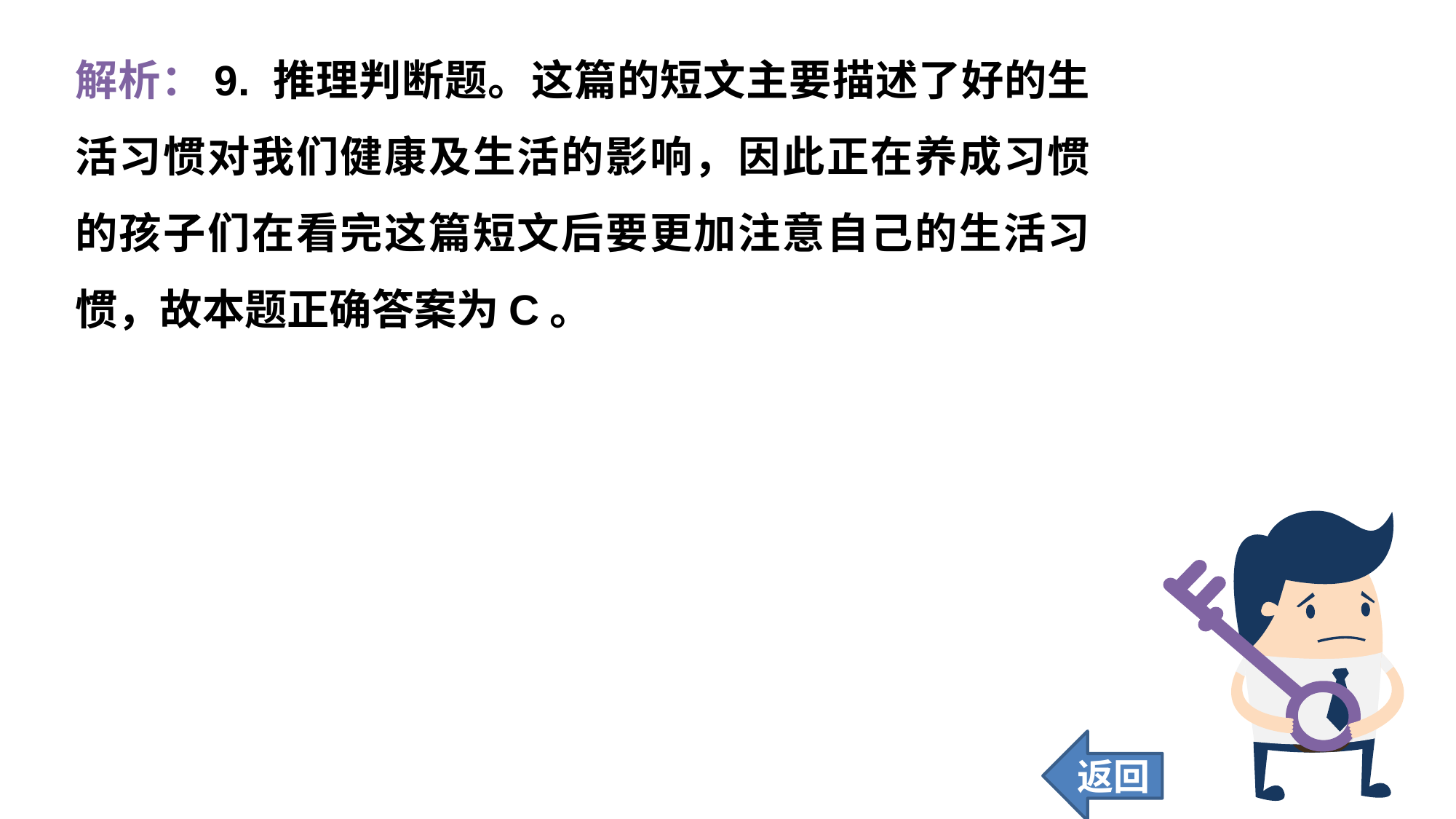

解析：9. 推理判断题。这篇的短文主要描述了好的生活习惯对我们健康及生活的影响，因此正在养成习惯的孩子们在看完这篇短文后要更加注意自己的生活习惯，故本题正确答案为C。

返回
129